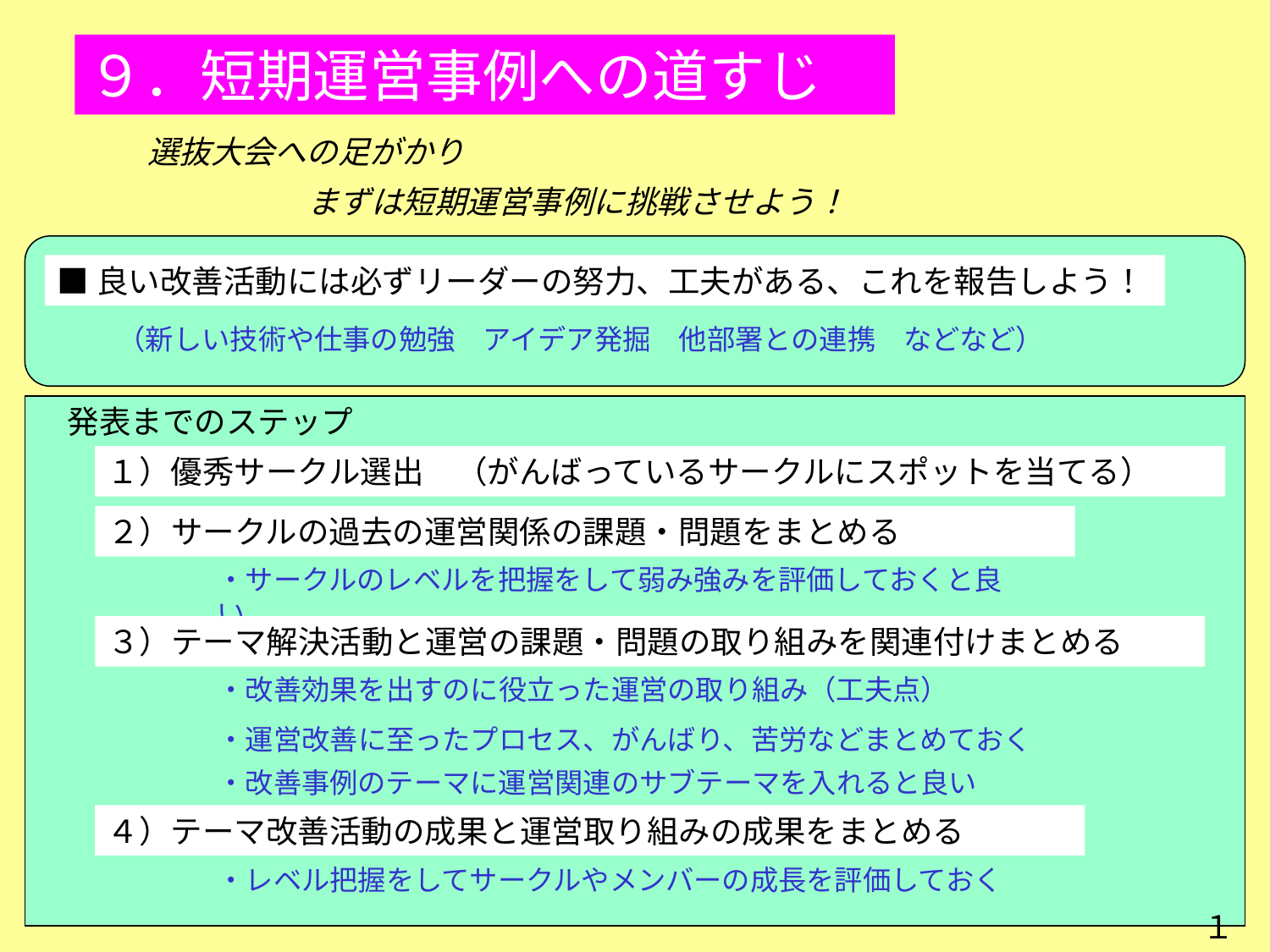

９．短期運営事例への道すじ

選抜大会への足がかり
まずは短期運営事例に挑戦させよう！

■良い改善活動には必ずリーダーの努力、工夫がある、これを報告しよう！
（新しい技術や仕事の勉強　アイデア発掘　他部署との連携　などなど）

発表までのステップ
１）優秀サークル選出　（がんばっているサークルにスポットを当てる）
２）サークルの過去の運営関係の課題・問題をまとめる
・サークルのレベルを把握をして弱み強みを評価しておくと良い。
３）テーマ解決活動と運営の課題・問題の取り組みを関連付けまとめる
・改善効果を出すのに役立った運営の取り組み（工夫点）
・運営改善に至ったプロセス、がんばり、苦労などまとめておく
・改善事例のテーマに運営関連のサブテーマを入れると良い
４）テーマ改善活動の成果と運営取り組みの成果をまとめる
・レベル把握をしてサークルやメンバーの成長を評価しておく
１１